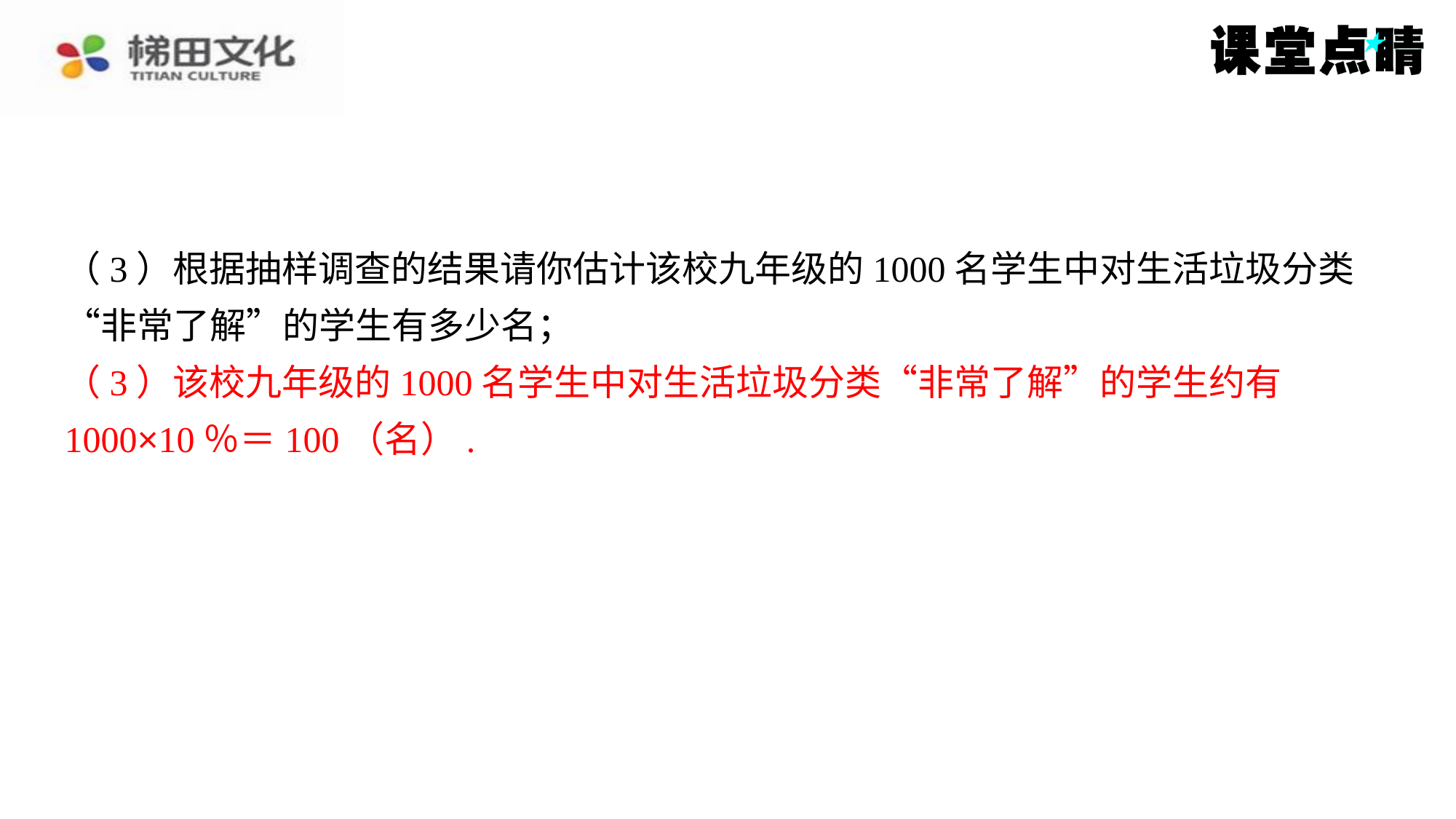

（3）根据抽样调查的结果请你估计该校九年级的1000名学生中对生活垃圾分类
“非常了解”的学生有多少名；
（3）该校九年级的1000名学生中对生活垃圾分类“非常了解”的学生约有
1000×10％＝100（名）.
（3）该校九年级的1000名学生中对生活垃圾分类“非常了解”的学生约有
1000×10％＝100（名）.